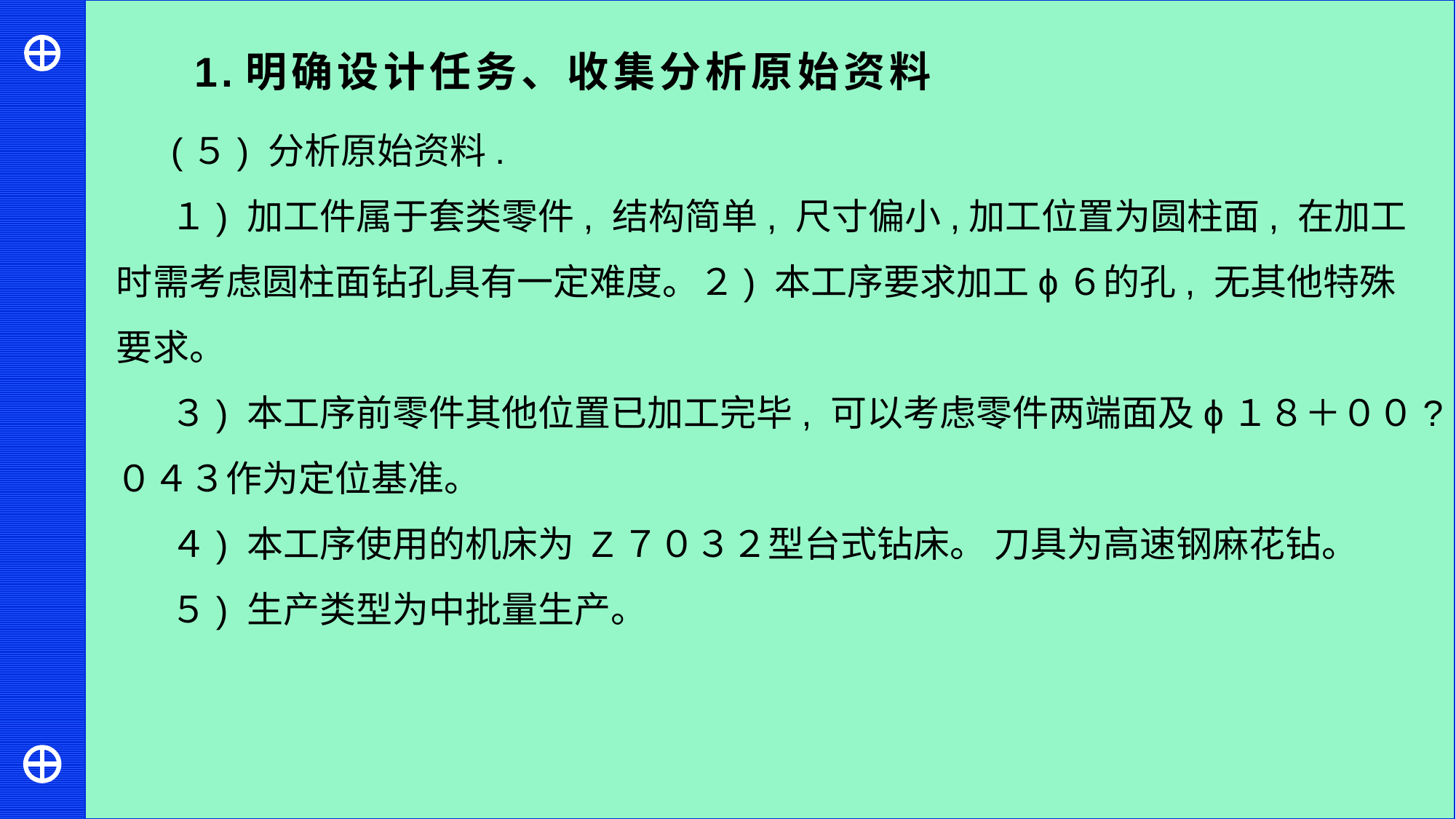

1.明确设计任务、收集分析原始资料
(５) 分析原始资料.
１) 加工件属于套类零件, 结构简单, 尺寸偏小,加工位置为圆柱面, 在加工时需考虑圆柱面钻孔具有一定难度。２) 本工序要求加工ϕ６的孔, 无其他特殊要求。
３) 本工序前零件其他位置已加工完毕, 可以考虑零件两端面及ϕ１８＋００?０４３作为定位基准。
４) 本工序使用的机床为 Z７０３２型台式钻床。 刀具为高速钢麻花钻。
５) 生产类型为中批量生产。